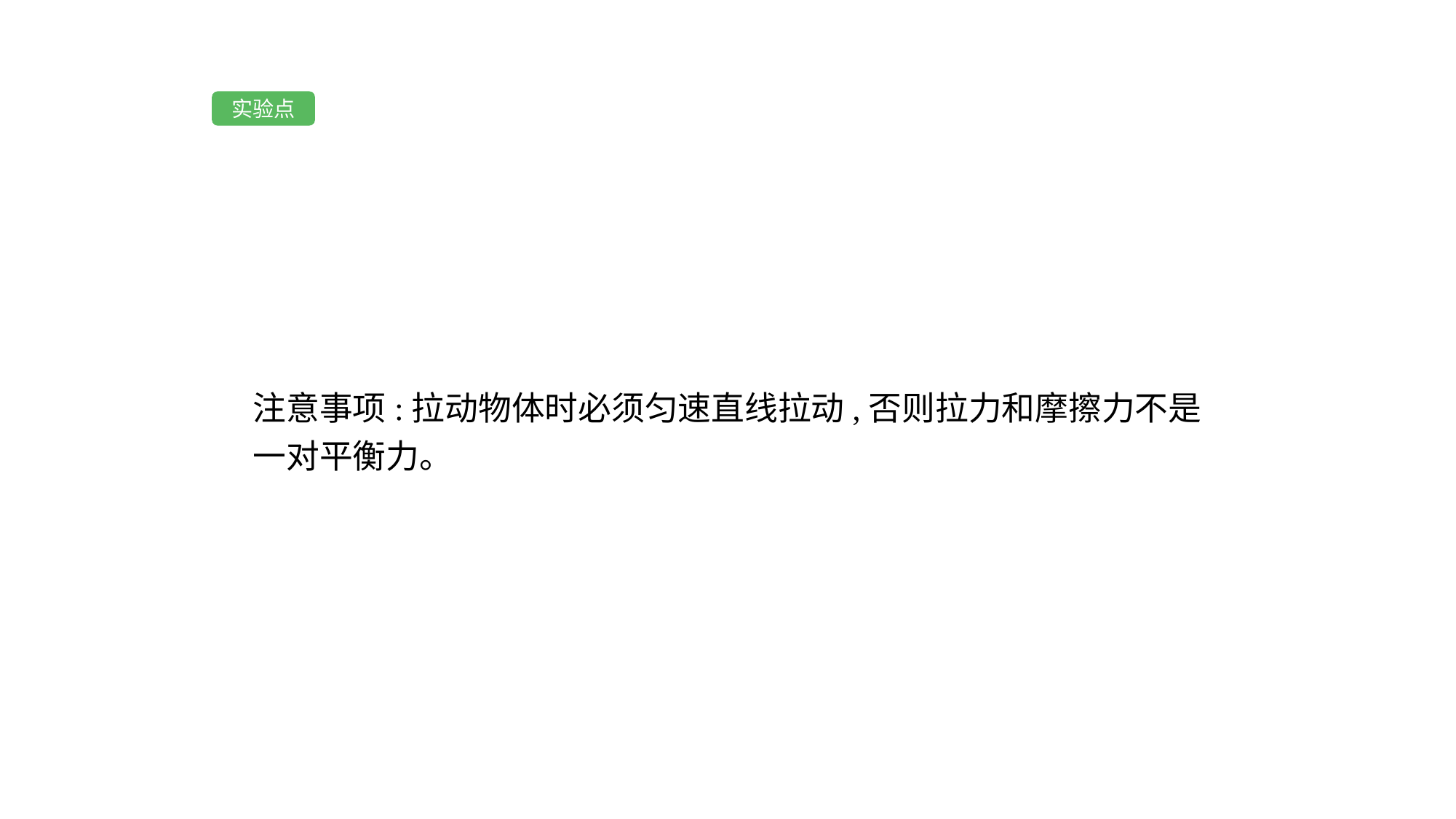

实验点
注意事项:拉动物体时必须匀速直线拉动,否则拉力和摩擦力不是一对平衡力。